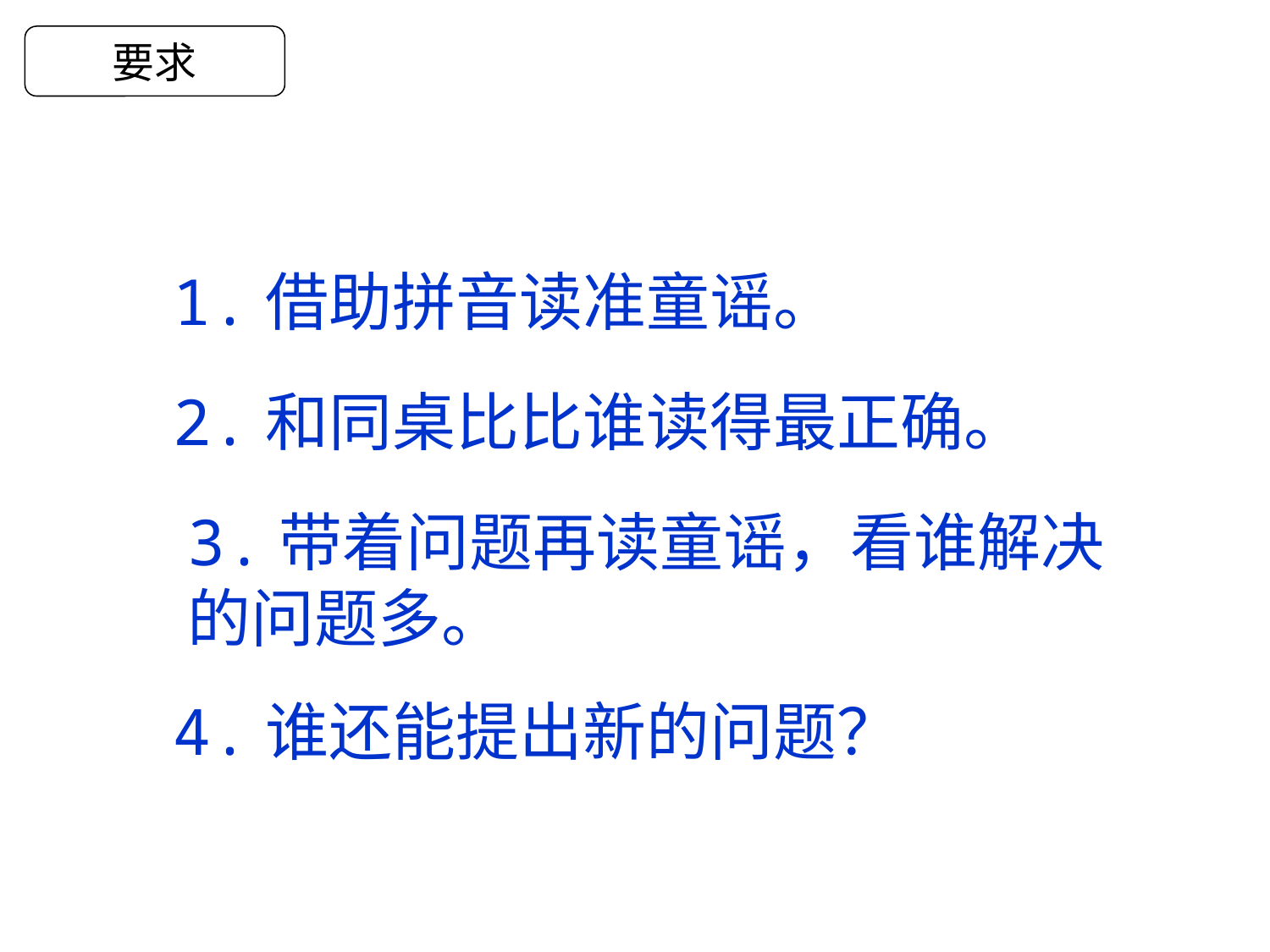

要求
1.借助拼音读准童谣。
2.和同桌比比谁读得最正确。
3.带着问题再读童谣，看谁解决的问题多。
4.谁还能提出新的问题？